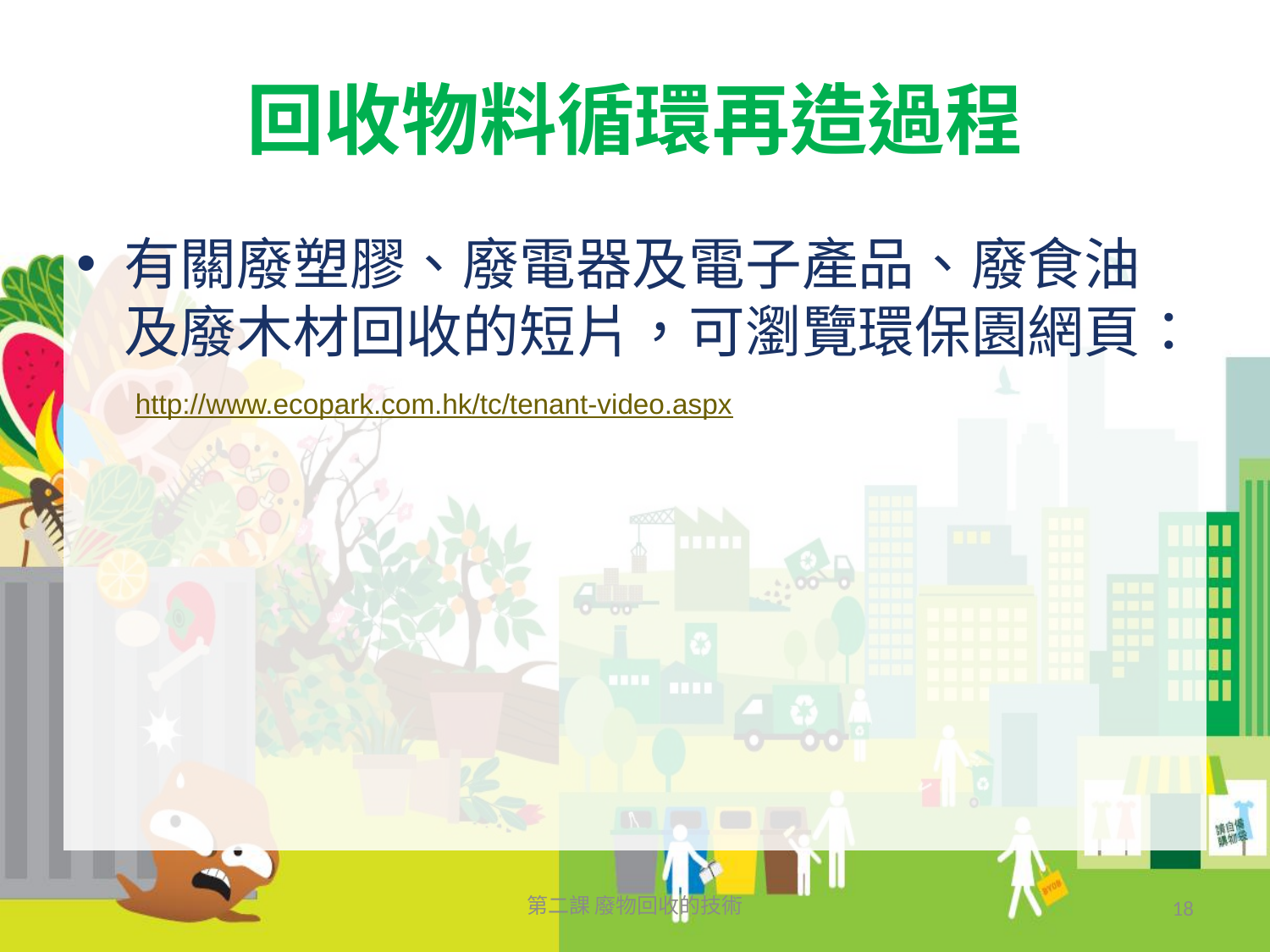

# 回收物料循環再造過程
有關廢塑膠、廢電器及電子產品、廢食油及廢木材回收的短片，可瀏覽環保園網頁：
     http://www.ecopark.com.hk/tc/tenant-video.aspx

第二課 廢物回收的技術
18